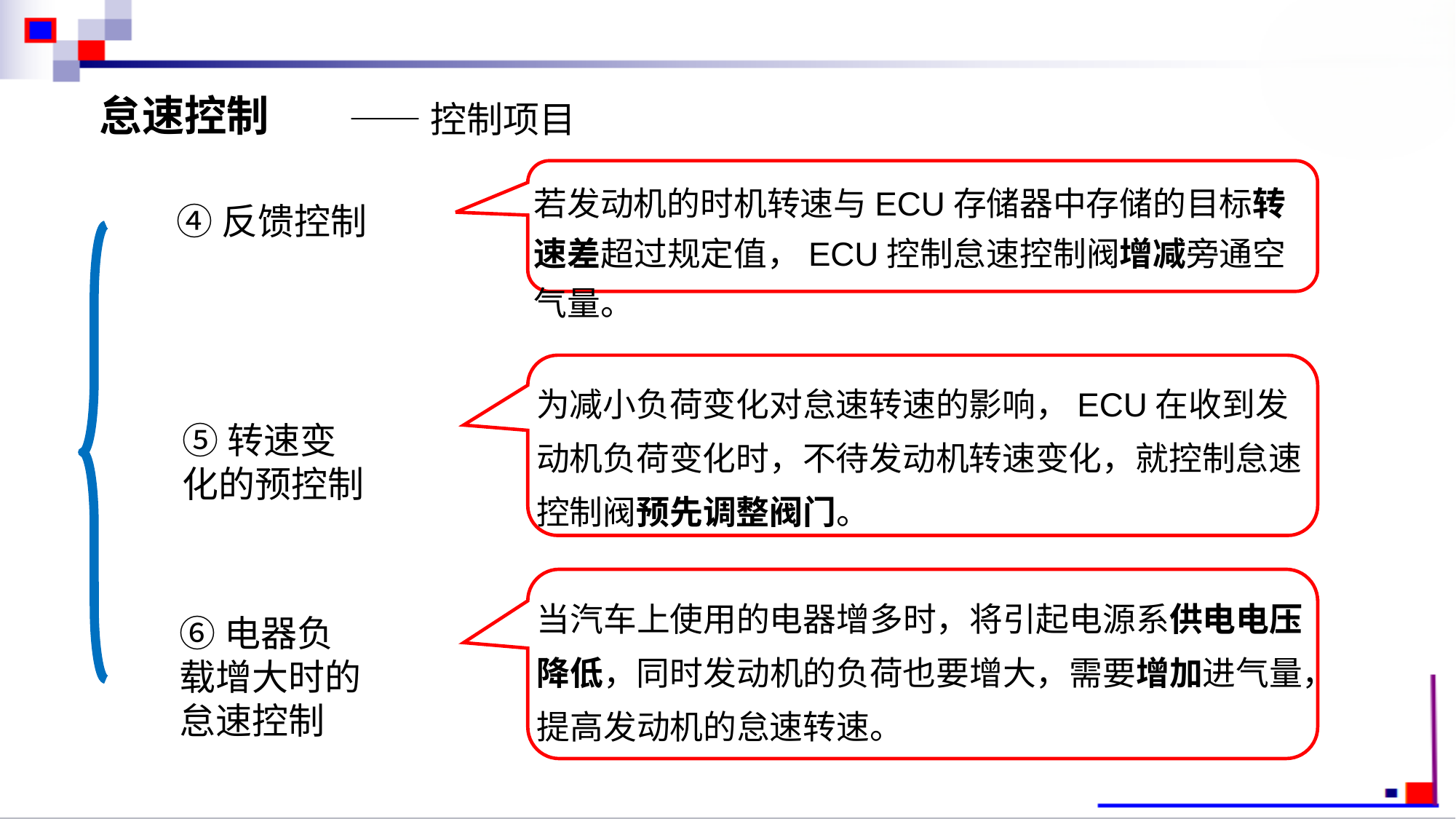

怠速控制
——控制项目
若发动机的时机转速与ECU存储器中存储的目标转速差超过规定值，ECU控制怠速控制阀增减旁通空气量。
④反馈控制

为减小负荷变化对怠速转速的影响，ECU在收到发动机负荷变化时，不待发动机转速变化，就控制怠速控制阀预先调整阀门。
⑤转速变化的预控制
当汽车上使用的电器增多时，将引起电源系供电电压降低，同时发动机的负荷也要增大，需要增加进气量，提高发动机的怠速转速。
⑥电器负载增大时的怠速控制